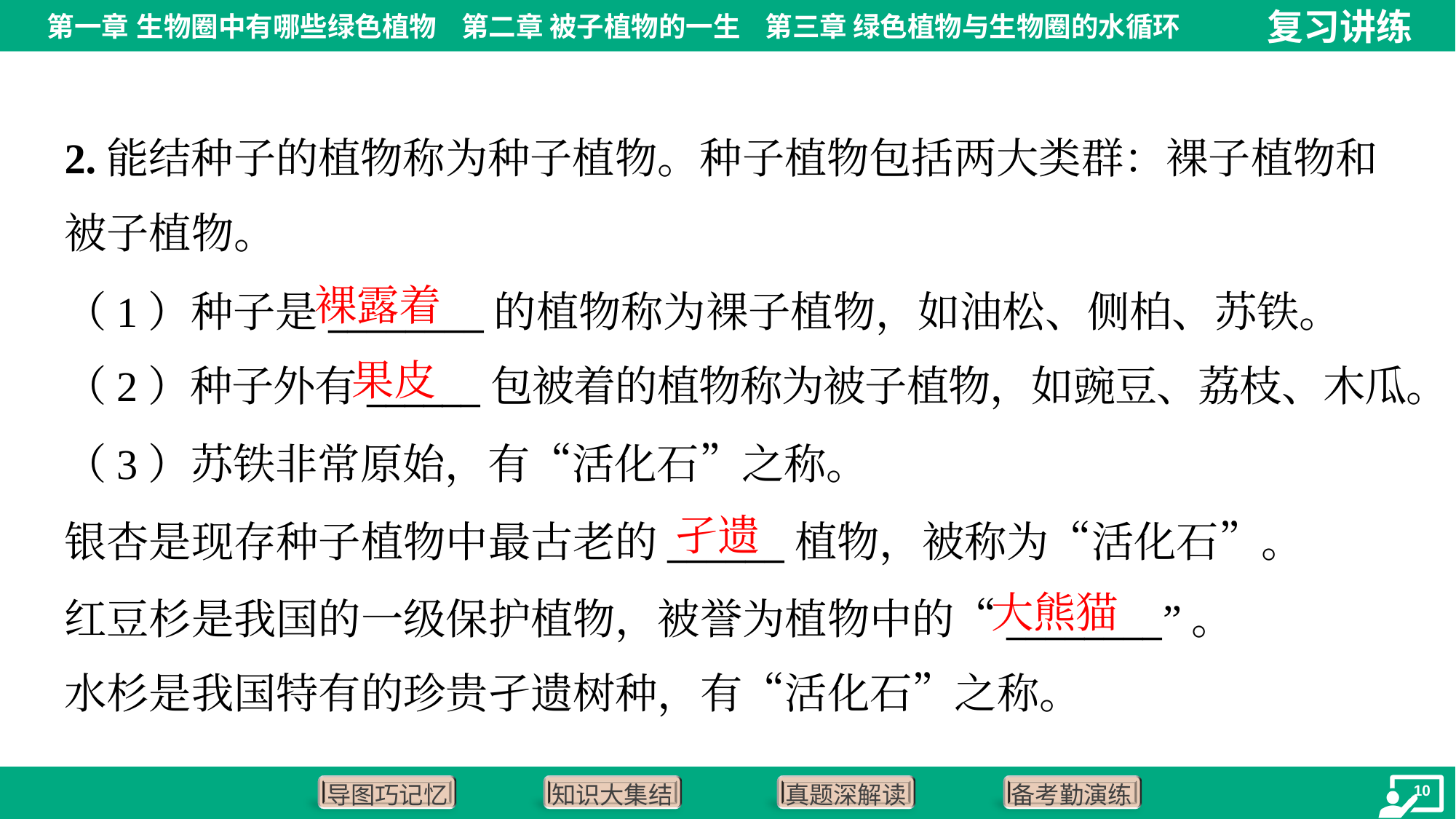

2.能结种子的植物称为种子植物。种子植物包括两大类群：裸子植物和
被子植物。
裸露着
（1）种子是________的植物称为裸子植物，如油松、侧柏、苏铁。
（2）种子外有______包被着的植物称为被子植物，如豌豆、荔枝、木瓜。
果皮
（3）苏铁非常原始，有“活化石”之称。
银杏是现存种子植物中最古老的______植物，被称为“活化石”。
红豆杉是我国的一级保护植物，被誉为植物中的“________”。
水杉是我国特有的珍贵孑遗树种，有“活化石”之称。
孑遗
大熊猫